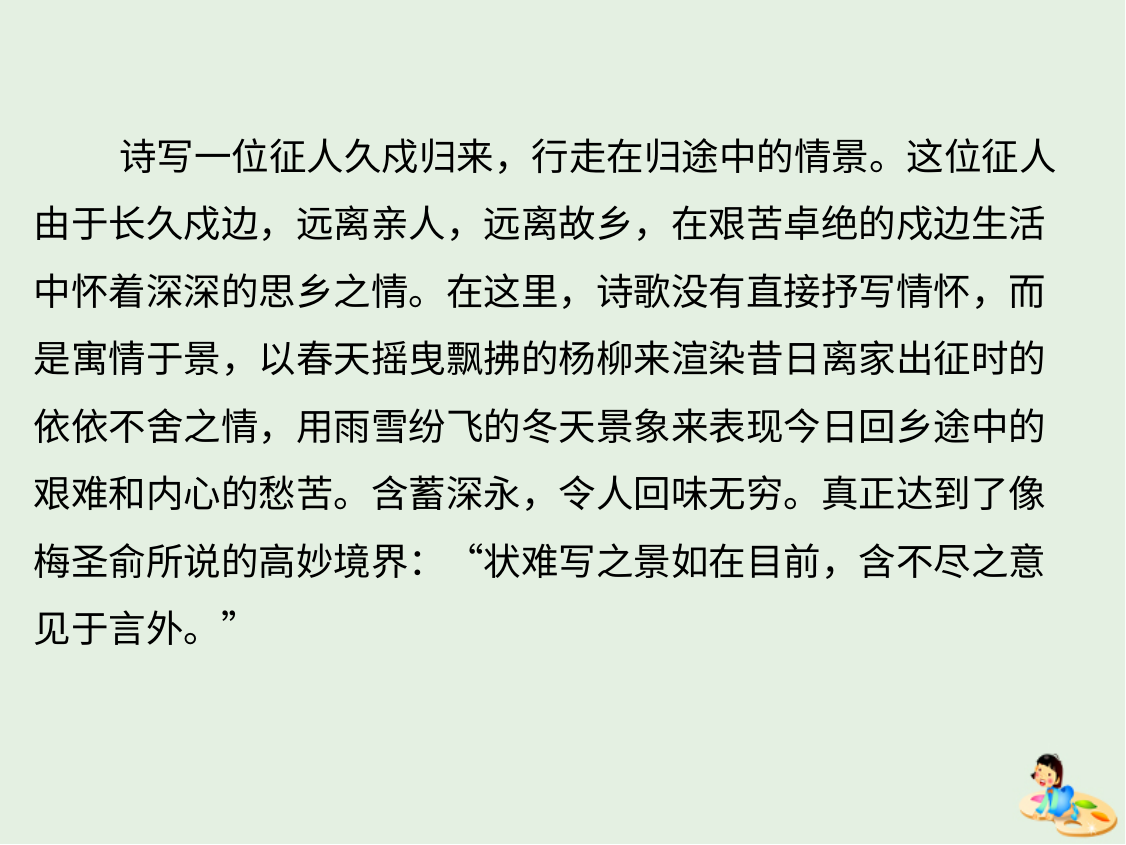

诗写一位征人久戍归来，行走在归途中的情景。这位征人由于长久戍边，远离亲人，远离故乡，在艰苦卓绝的戍边生活中怀着深深的思乡之情。在这里，诗歌没有直接抒写情怀，而是寓情于景，以春天摇曳飘拂的杨柳来渲染昔日离家出征时的依依不舍之情，用雨雪纷飞的冬天景象来表现今日回乡途中的艰难和内心的愁苦。含蓄深永，令人回味无穷。真正达到了像梅圣俞所说的高妙境界：“状难写之景如在目前，含不尽之意见于言外。”